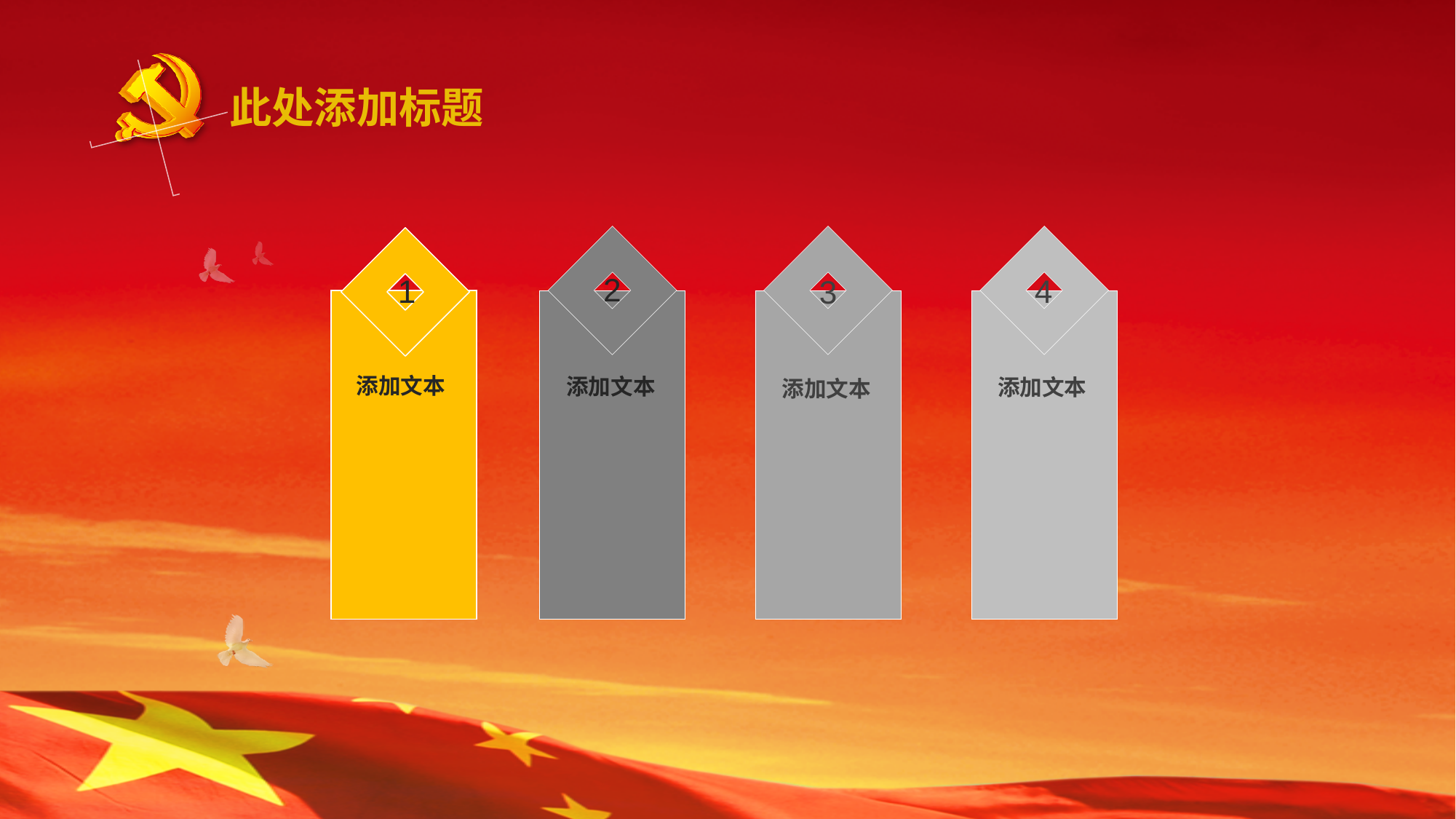

此处添加标题

2

添加文本

3

添加文本

4

添加文本

1

添加文本